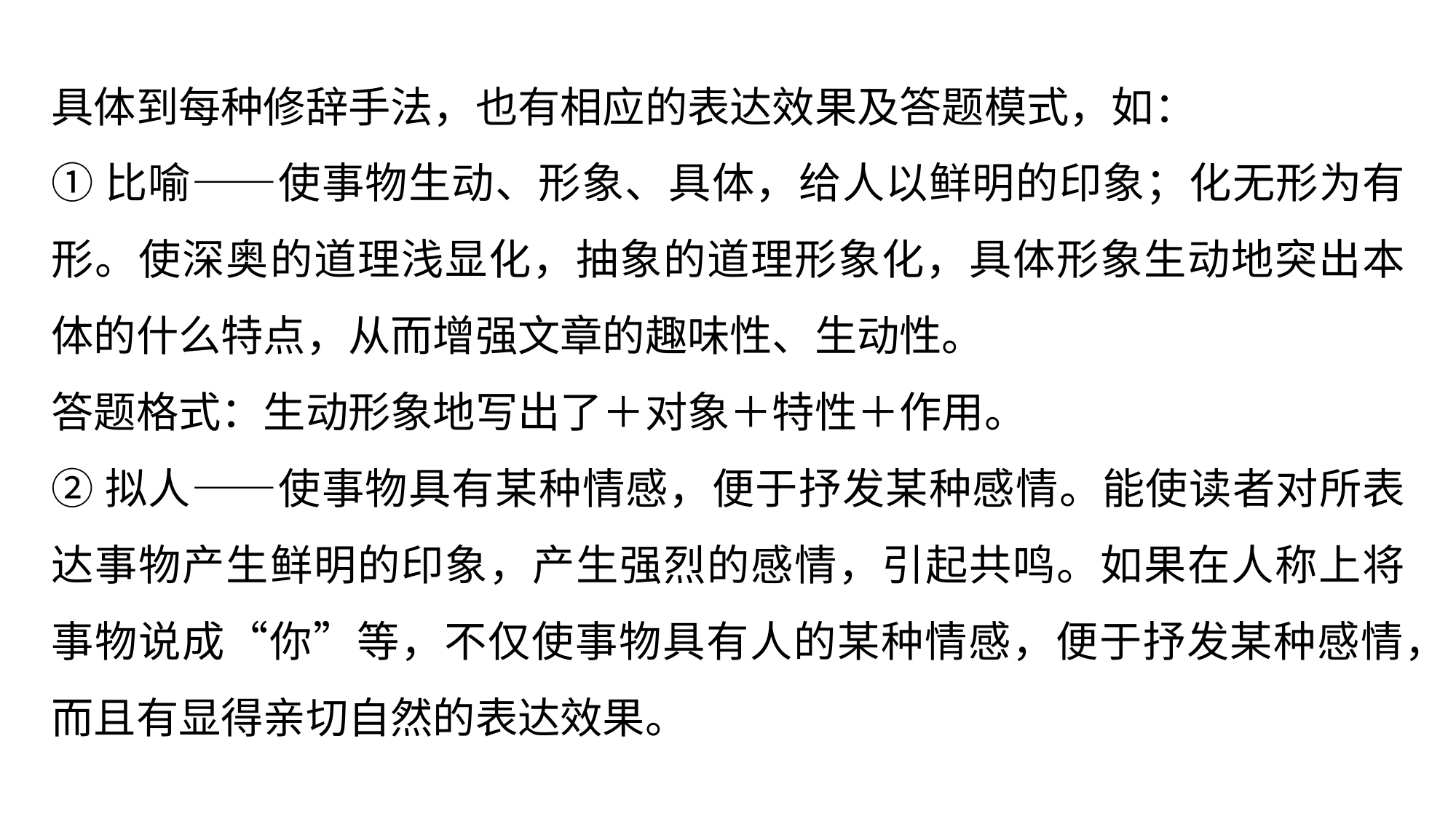

具体到每种修辞手法，也有相应的表达效果及答题模式，如：
①比喻——使事物生动、形象、具体，给人以鲜明的印象；化无形为有形。使深奥的道理浅显化，抽象的道理形象化，具体形象生动地突出本体的什么特点，从而增强文章的趣味性、生动性。
答题格式：生动形象地写出了＋对象＋特性＋作用。
②拟人——使事物具有某种情感，便于抒发某种感情。能使读者对所表达事物产生鲜明的印象，产生强烈的感情，引起共鸣。如果在人称上将事物说成“你”等，不仅使事物具有人的某种情感，便于抒发某种感情，而且有显得亲切自然的表达效果。